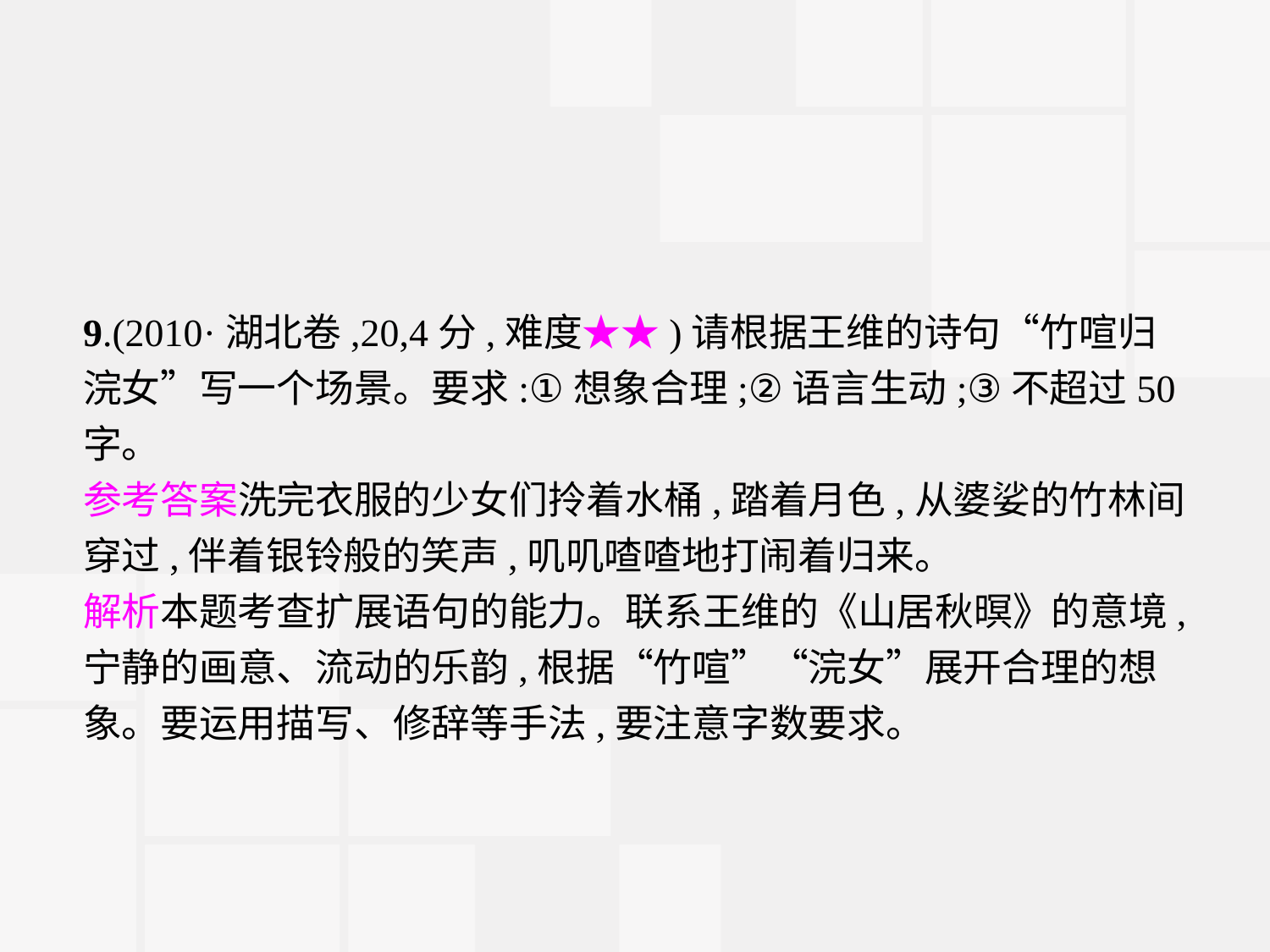

9.(2010·湖北卷,20,4分,难度★★)请根据王维的诗句“竹喧归浣女”写一个场景。要求:①想象合理;②语言生动;③不超过50字。
参考答案洗完衣服的少女们拎着水桶,踏着月色,从婆娑的竹林间穿过,伴着银铃般的笑声,叽叽喳喳地打闹着归来。
解析本题考查扩展语句的能力。联系王维的《山居秋暝》的意境,宁静的画意、流动的乐韵,根据“竹喧”“浣女”展开合理的想象。要运用描写、修辞等手法,要注意字数要求。